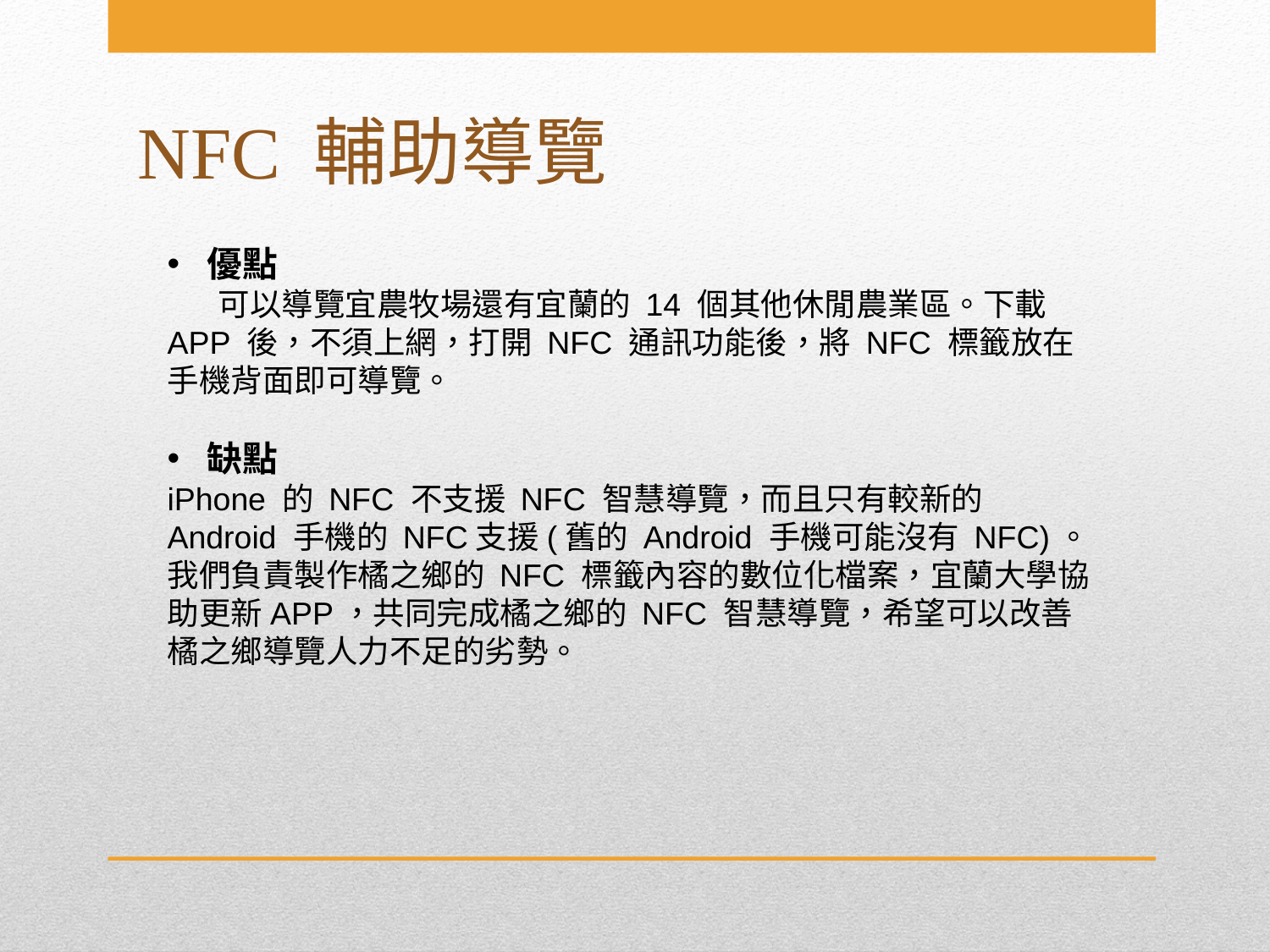

# NFC 輔助導覽
優點
      可以導覽宜農牧場還有宜蘭的 14 個其他休閒農業區。下載 APP 後，不須上網，打開 NFC 通訊功能後，將 NFC 標籤放在手機背面即可導覽。

缺點
iPhone 的 NFC 不支援 NFC 智慧導覽，而且只有較新的 Android 手機的 NFC支援(舊的 Android 手機可能沒有 NFC)。
我們負責製作橘之鄉的 NFC 標籤內容的數位化檔案，宜蘭大學協助更新APP，共同完成橘之鄉的 NFC 智慧導覽，希望可以改善橘之鄉導覽人力不足的劣勢。